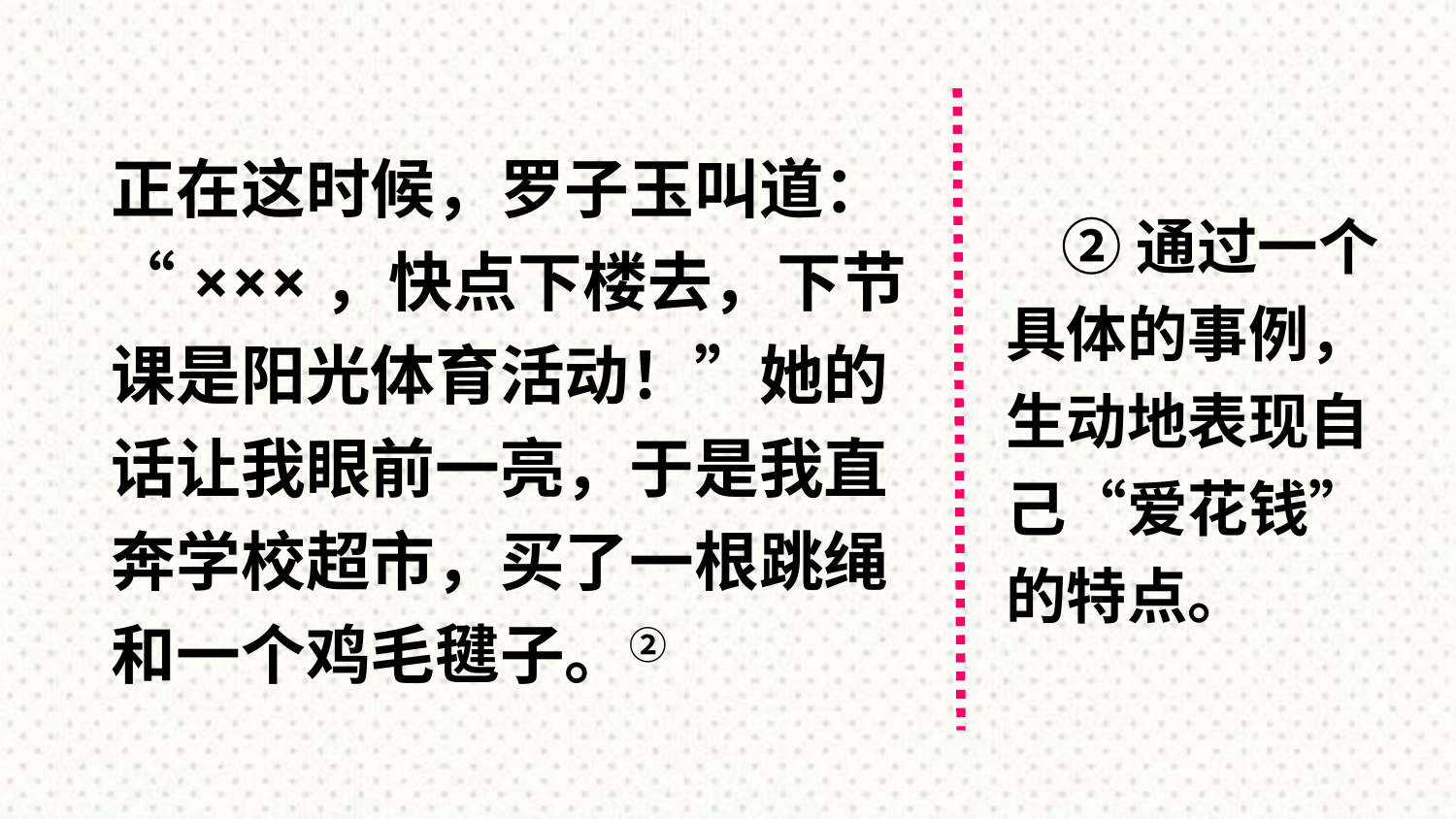

正在这时候，罗子玉叫道：“×××，快点下楼去，下节课是阳光体育活动！”她的话让我眼前一亮，于是我直奔学校超市，买了一根跳绳和一个鸡毛毽子。②
    ②通过一个具体的事例，生动地表现自己“爱花钱”的特点。